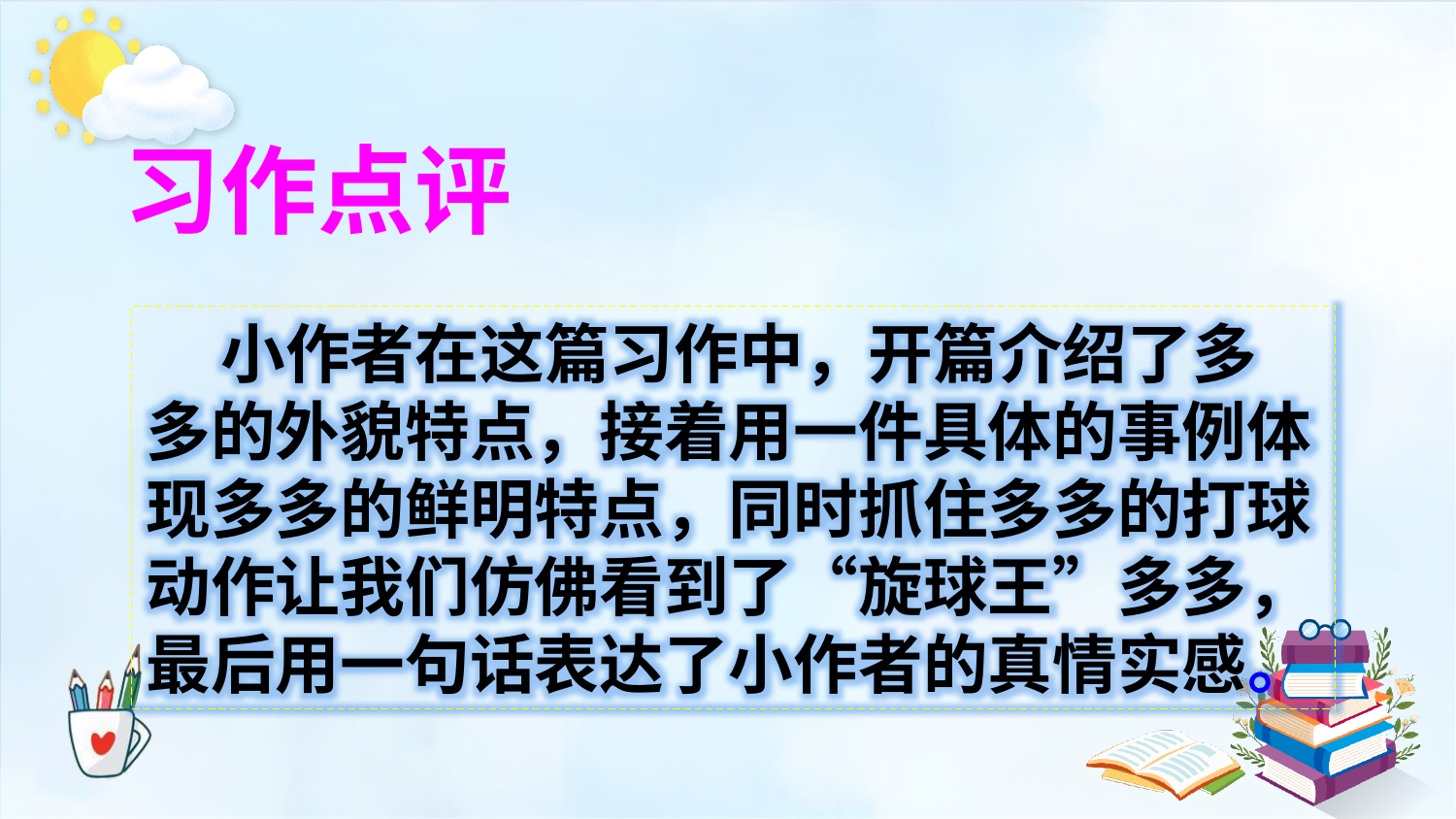

习作点评

    小作者在这篇习作中，开篇介绍了多多的外貌特点，接着用一件具体的事例体现多多的鲜明特点，同时抓住多多的打球动作让我们仿佛看到了“旋球王”多多，最后用一句话表达了小作者的真情实感。